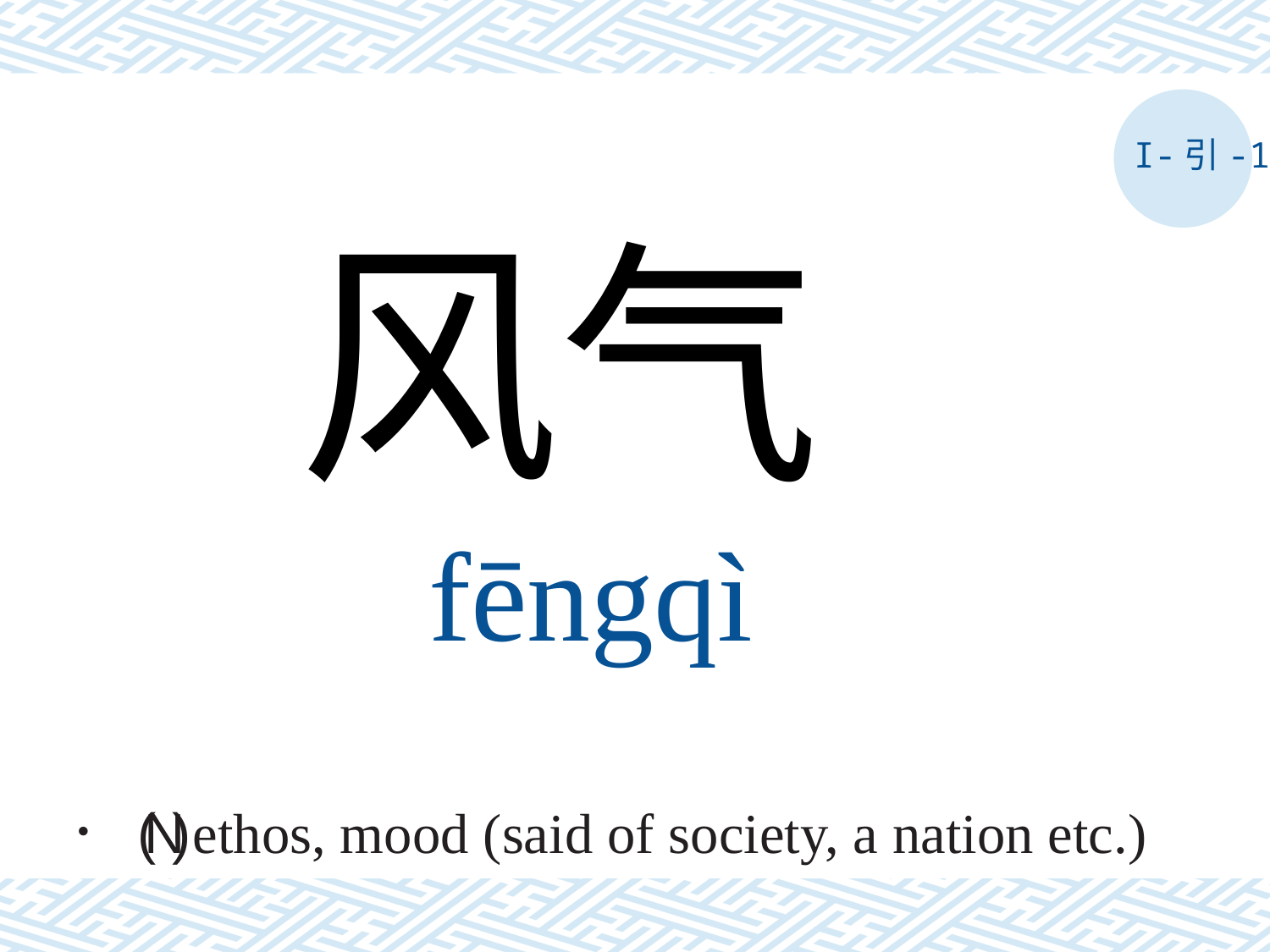

I-引-1

风气fēngqì
． ( N ) ethos, mood (said of society, a nation etc.)